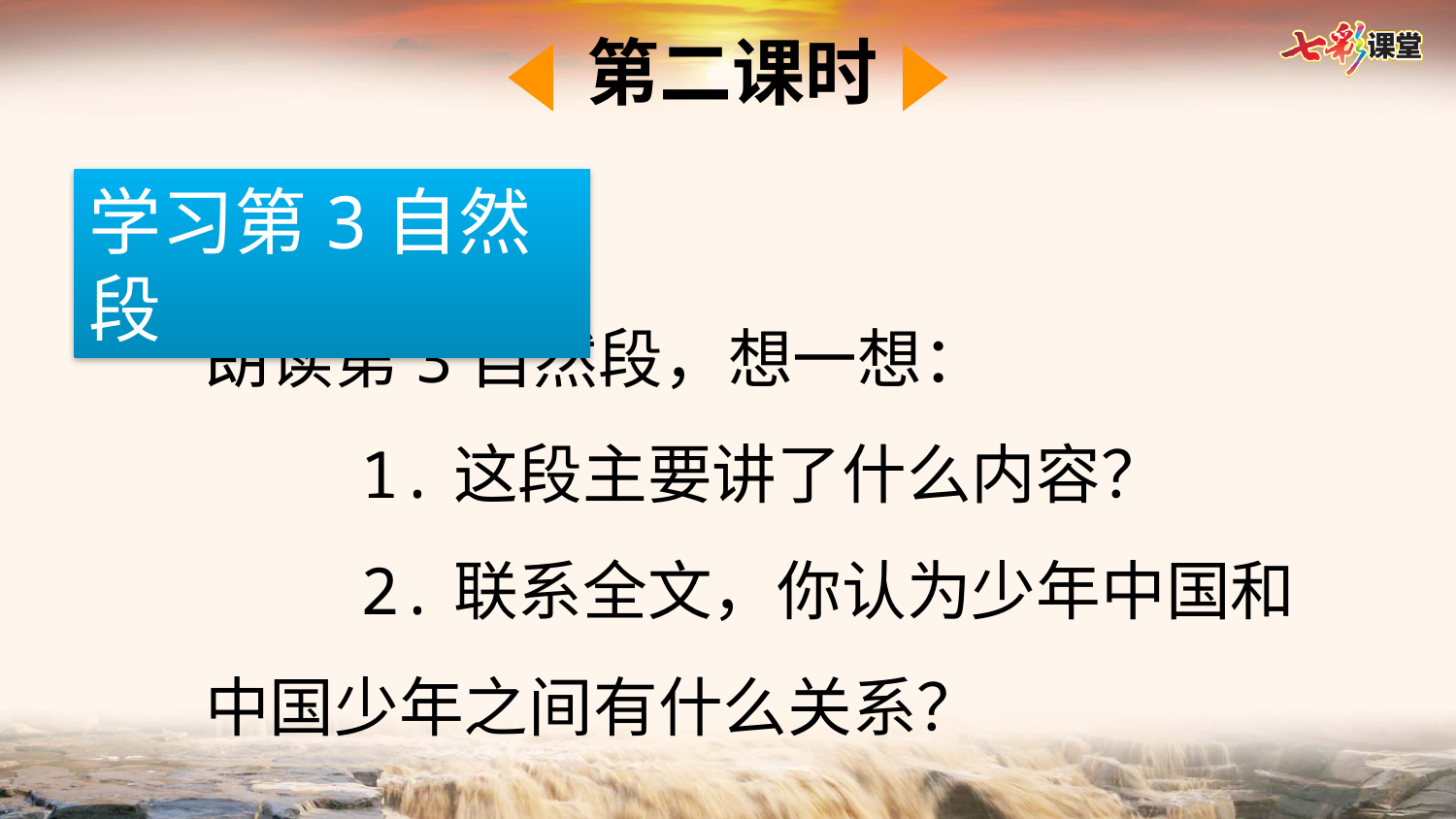

第二课时

学习第3自然段
朗读第3自然段，想一想：
    1.这段主要讲了什么内容？
    2.联系全文，你认为少年中国和中国少年之间有什么关系？